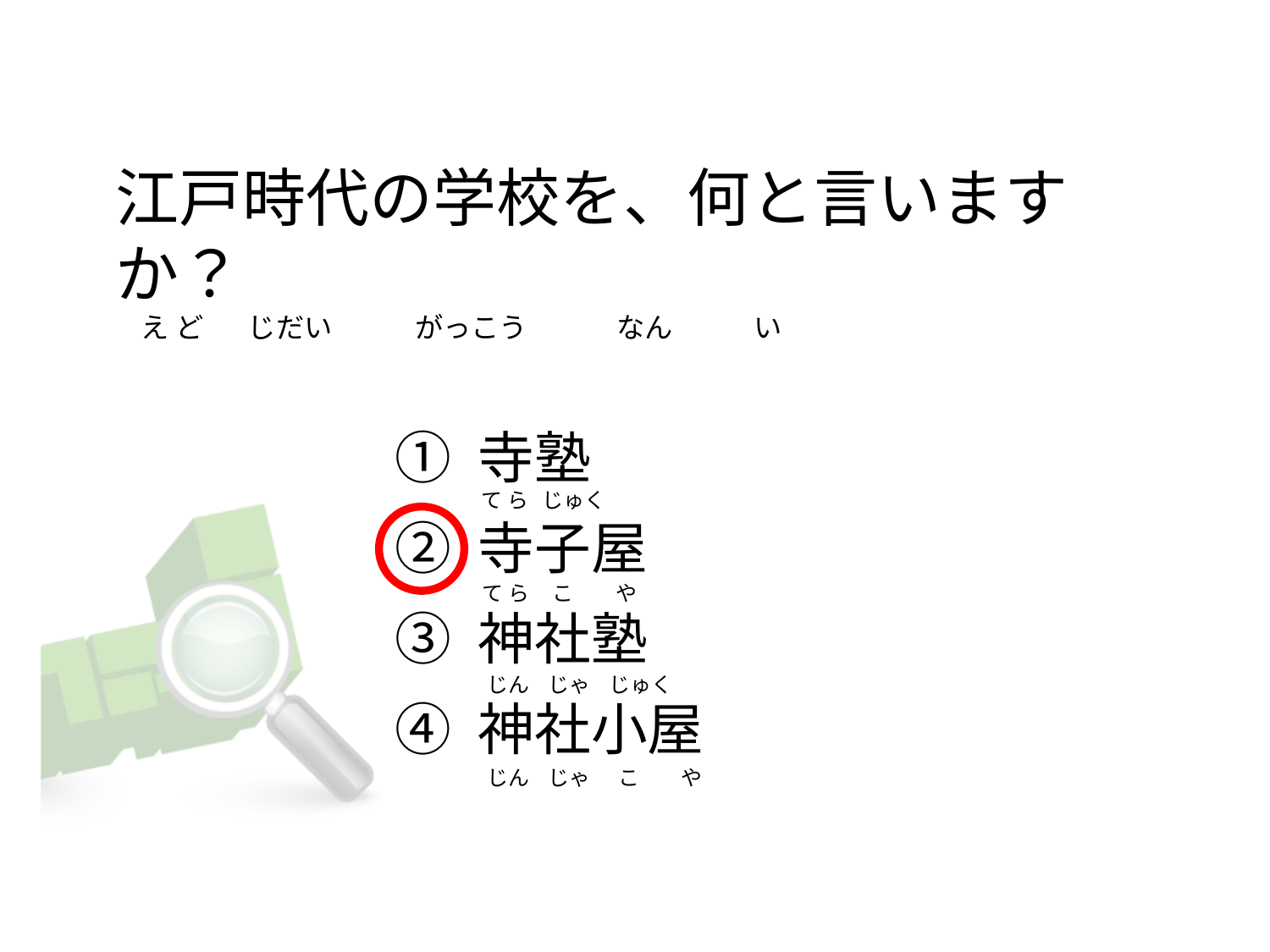

# 江戸時代の学校を、何と言いますか？        え ど       じだい             がっこう              なん 　   　い
① 寺塾
② 寺子屋
③ 神社塾
④ 神社小屋
  て ら   じゅく

 て ら     こ         や
  じん    じゃ    じゅく
  じん    じゃ      こ         や